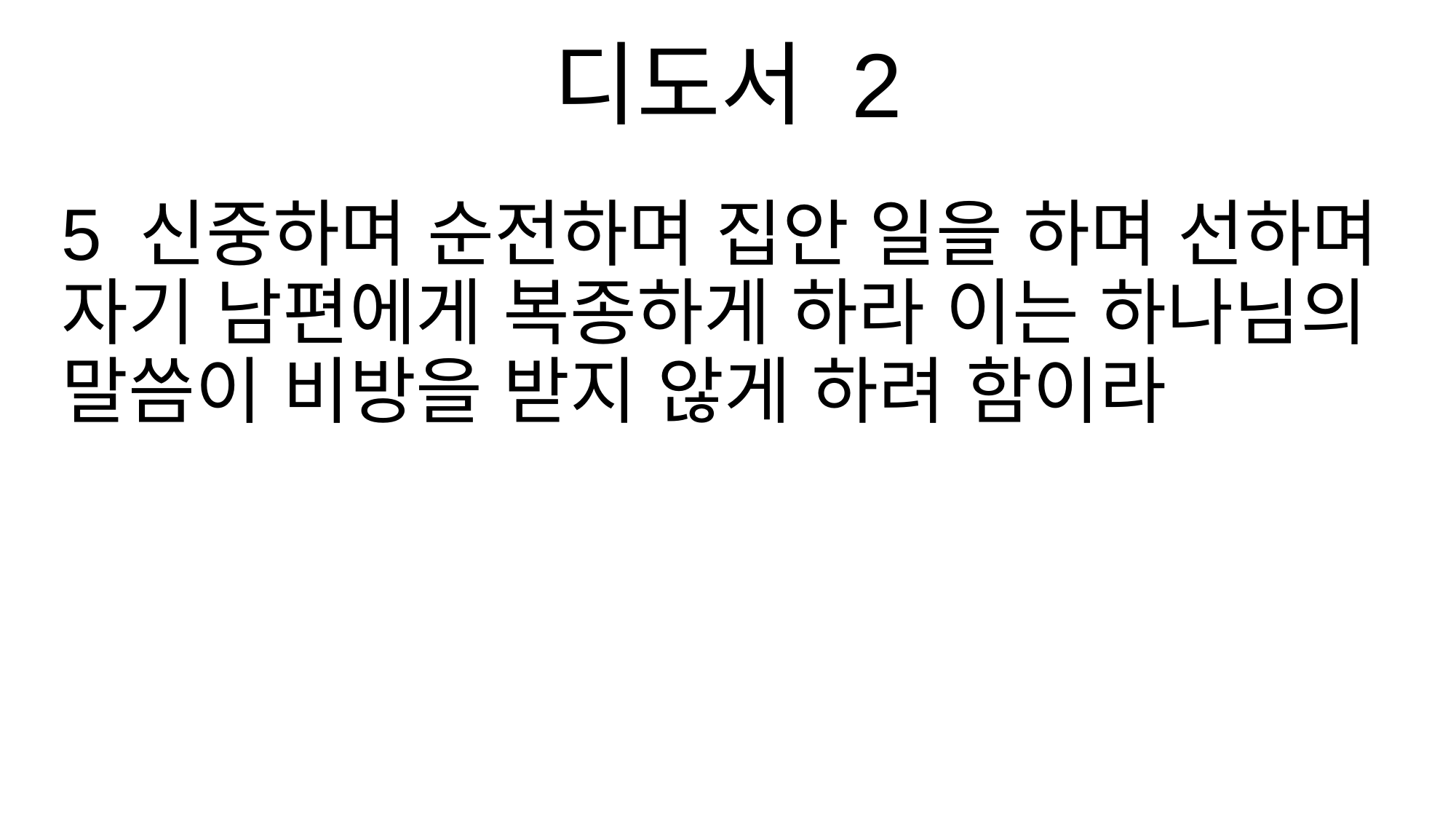

디도서 2
5 신중하며 순전하며 집안 일을 하며 선하며 자기 남편에게 복종하게 하라 이는 하나님의 말씀이 비방을 받지 않게 하려 함이라